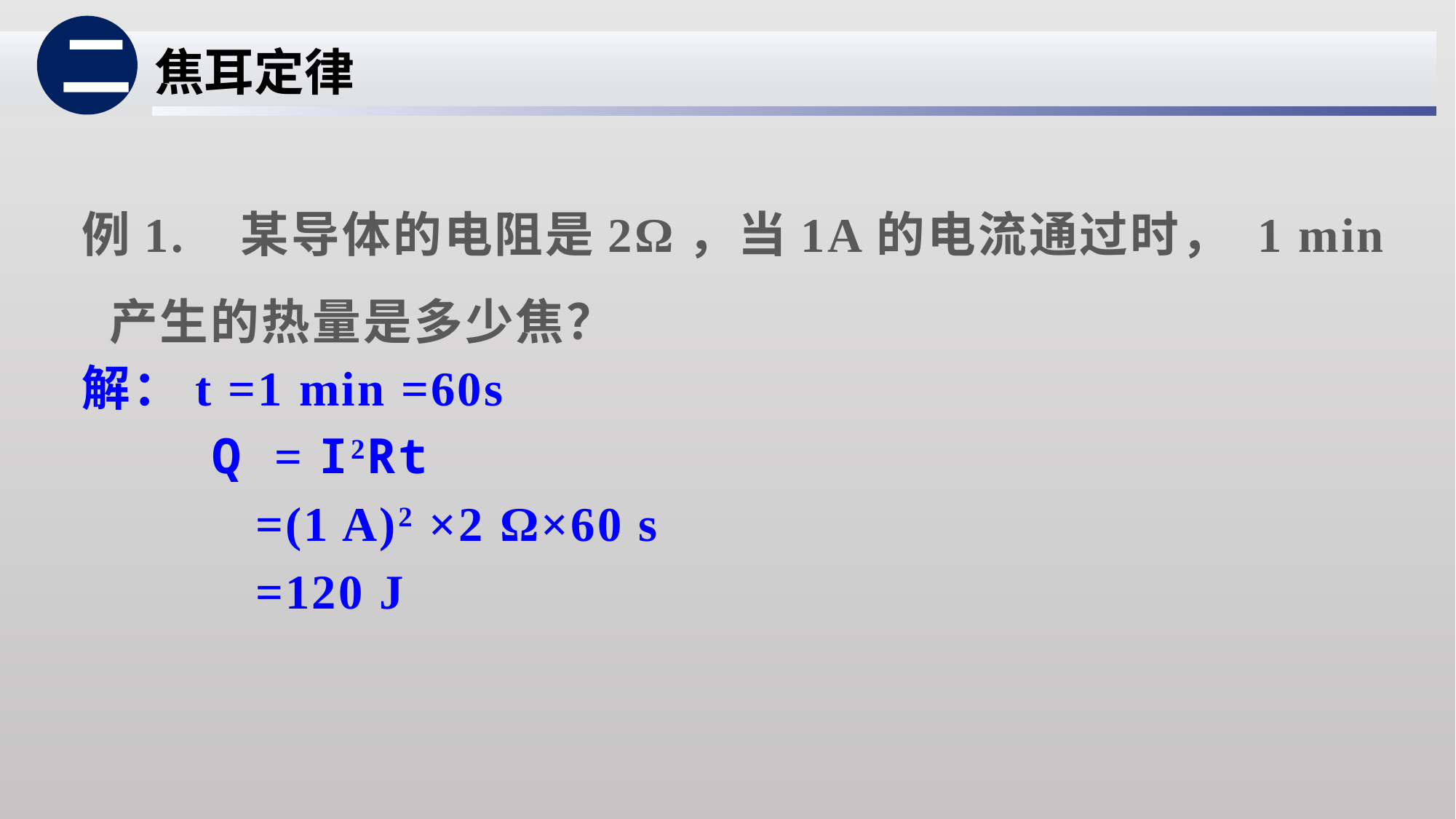

二

焦耳定律

例1.   某导体的电阻是2Ω，当1A的电流通过时， 1 min产生的热量是多少焦？
解：t =1 min =60s
         Q = I2Rt
            =(1 A)2 ×2 Ω×60 s
            =120 J